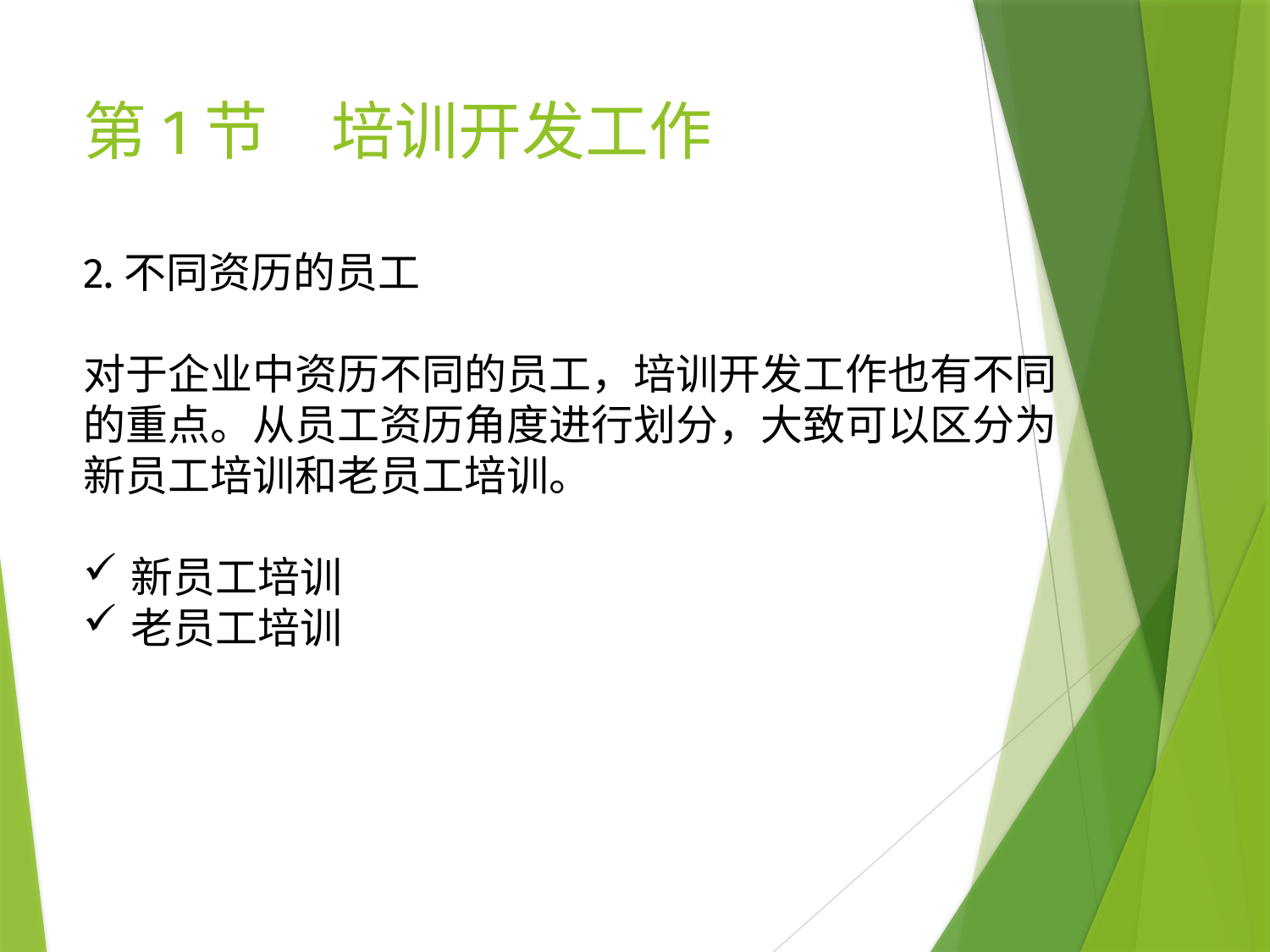

# 第1节　培训开发工作
2.不同资历的员工

对于企业中资历不同的员工，培训开发工作也有不同的重点。从员工资历角度进行划分，大致可以区分为新员工培训和老员工培训。

新员工培训
老员工培训